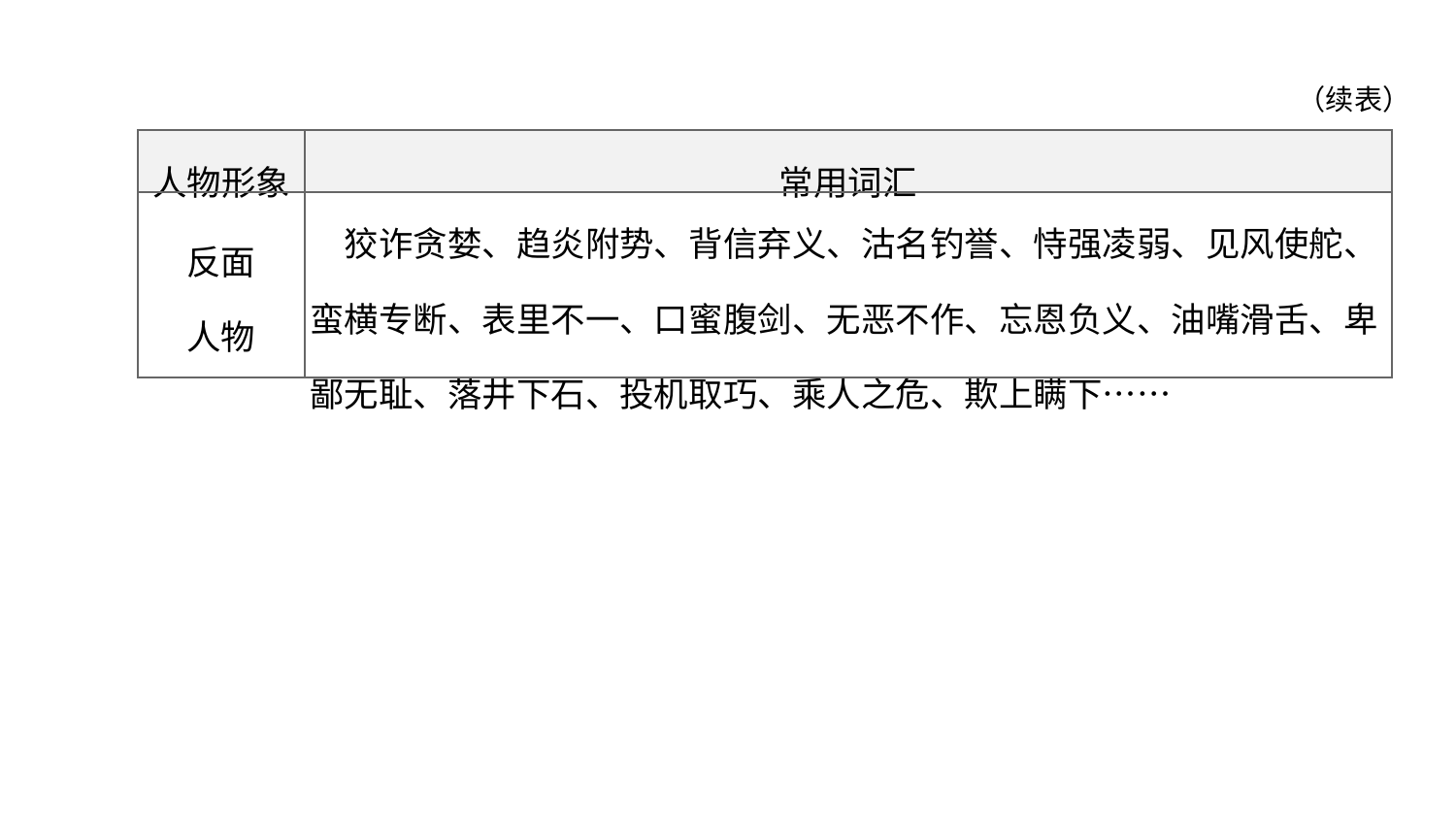

（续表）
| 人物形象 | 常用词汇 |
| --- | --- |
| 反面 人物 | 狡诈贪婪、趋炎附势、背信弃义、沽名钓誉、恃强凌弱、见风使舵、蛮横专断、表里不一、口蜜腹剑、无恶不作、忘恩负义、油嘴滑舌、卑鄙无耻、落井下石、投机取巧、乘人之危、欺上瞒下…… |